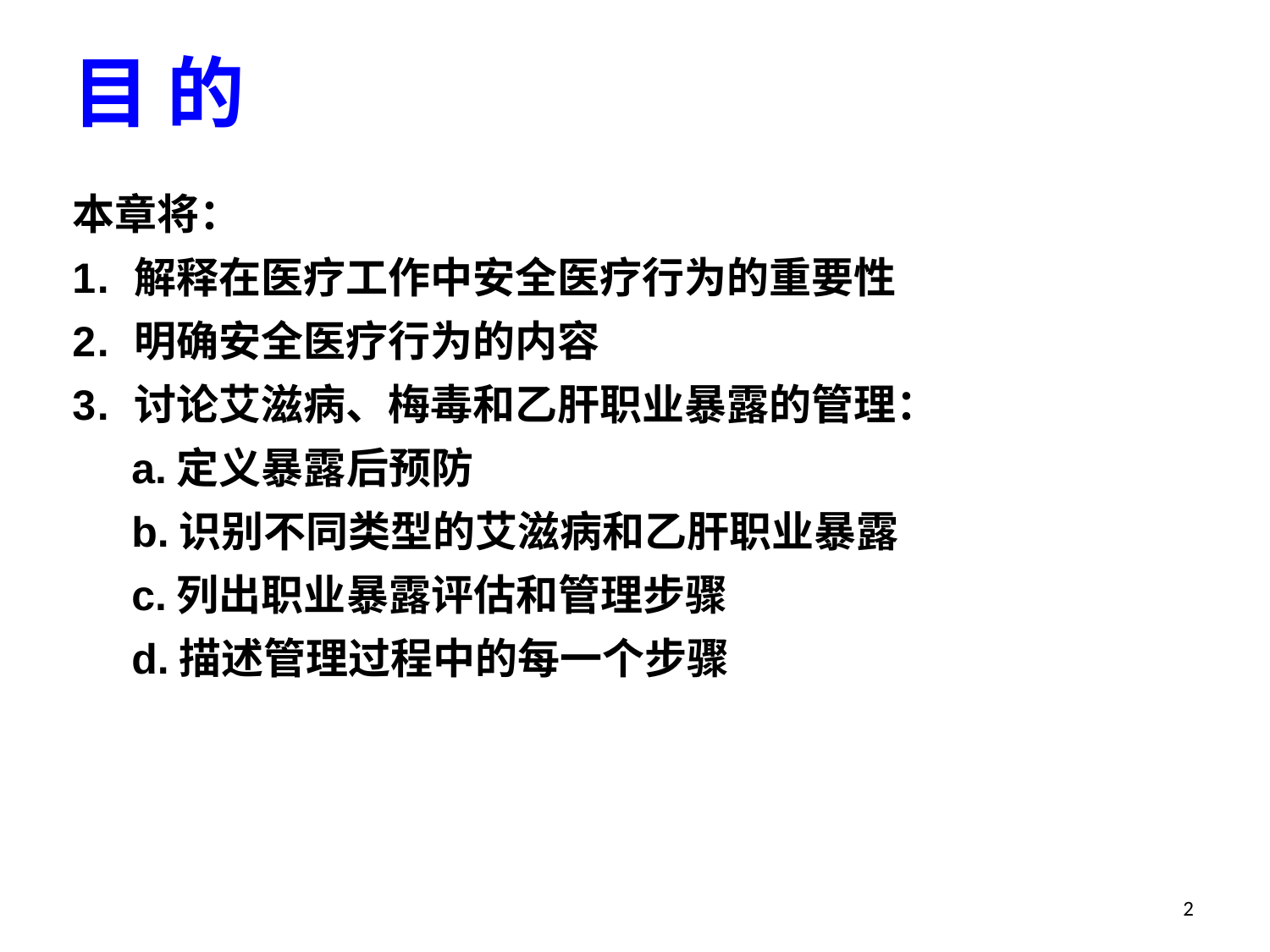

目 的
本章将：
解释在医疗工作中安全医疗行为的重要性
明确安全医疗行为的内容
讨论艾滋病、梅毒和乙肝职业暴露的管理：
     a.定义暴露后预防
     b.识别不同类型的艾滋病和乙肝职业暴露
     c.列出职业暴露评估和管理步骤
     d.描述管理过程中的每一个步骤
2